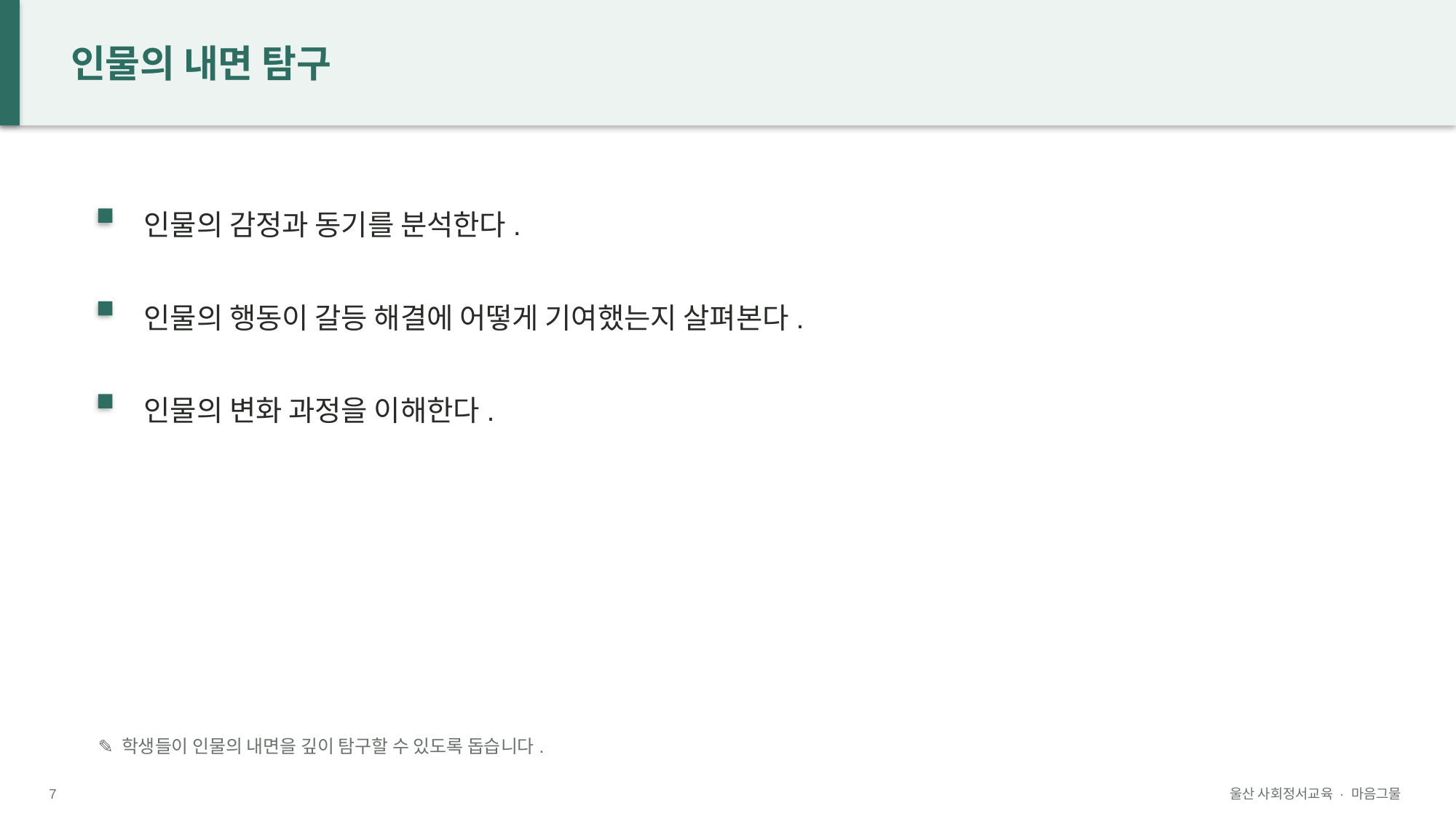

인물의 내면 탐구
인물의 감정과 동기를 분석한다.

인물의 행동이 갈등 해결에 어떻게 기여했는지 살펴본다.

인물의 변화 과정을 이해한다.

✎ 학생들이 인물의 내면을 깊이 탐구할 수 있도록 돕습니다.
7
울산 사회정서교육 · 마음그물